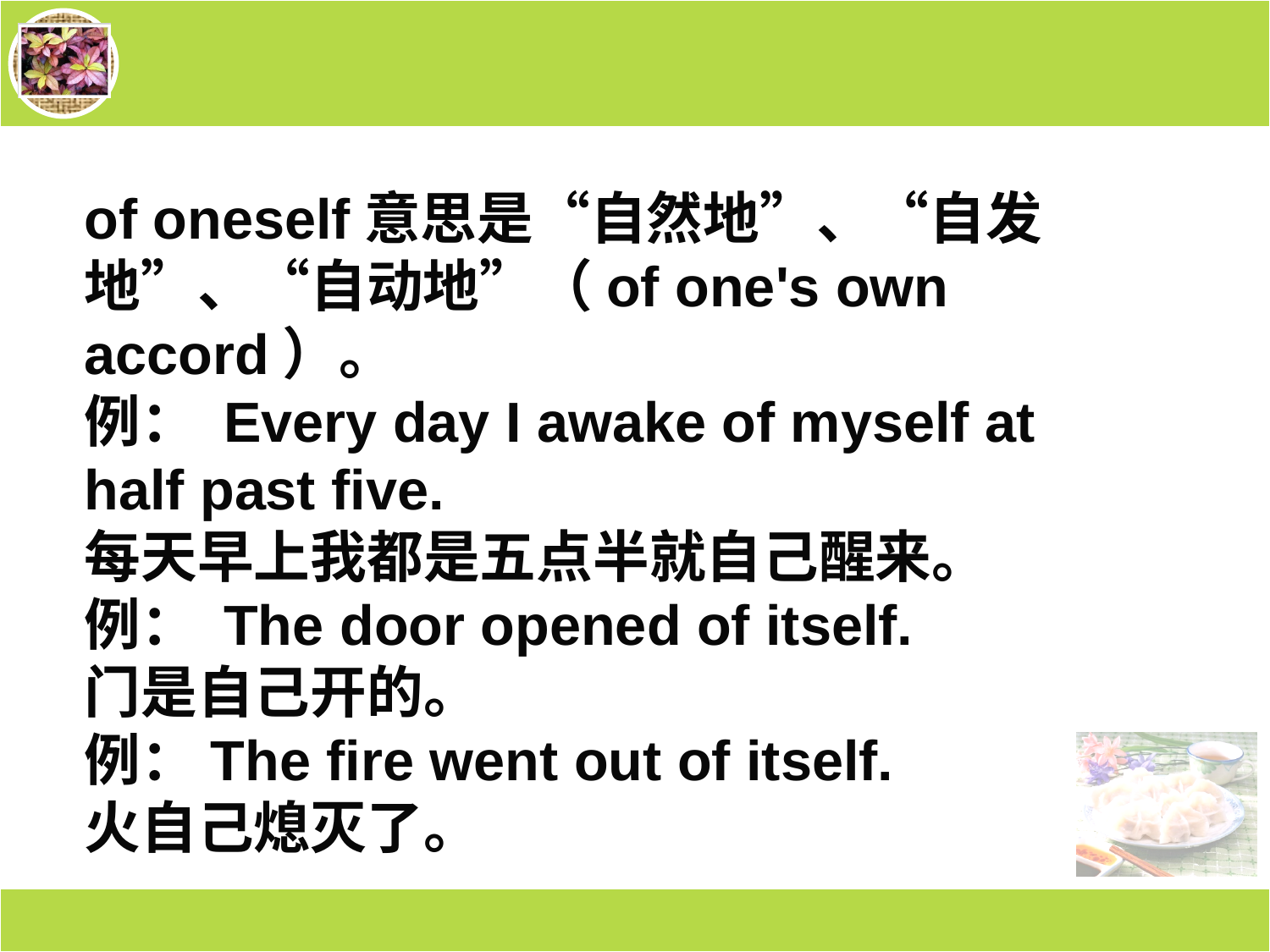

of oneself意思是“自然地”、“自发地”、“自动地”（of one's own accord）。
例： Every day I awake of myself at half past five.
每天早上我都是五点半就自己醒来。
例： The door opened of itself.
门是自己开的。
例：The fire went out of itself.
火自己熄灭了。